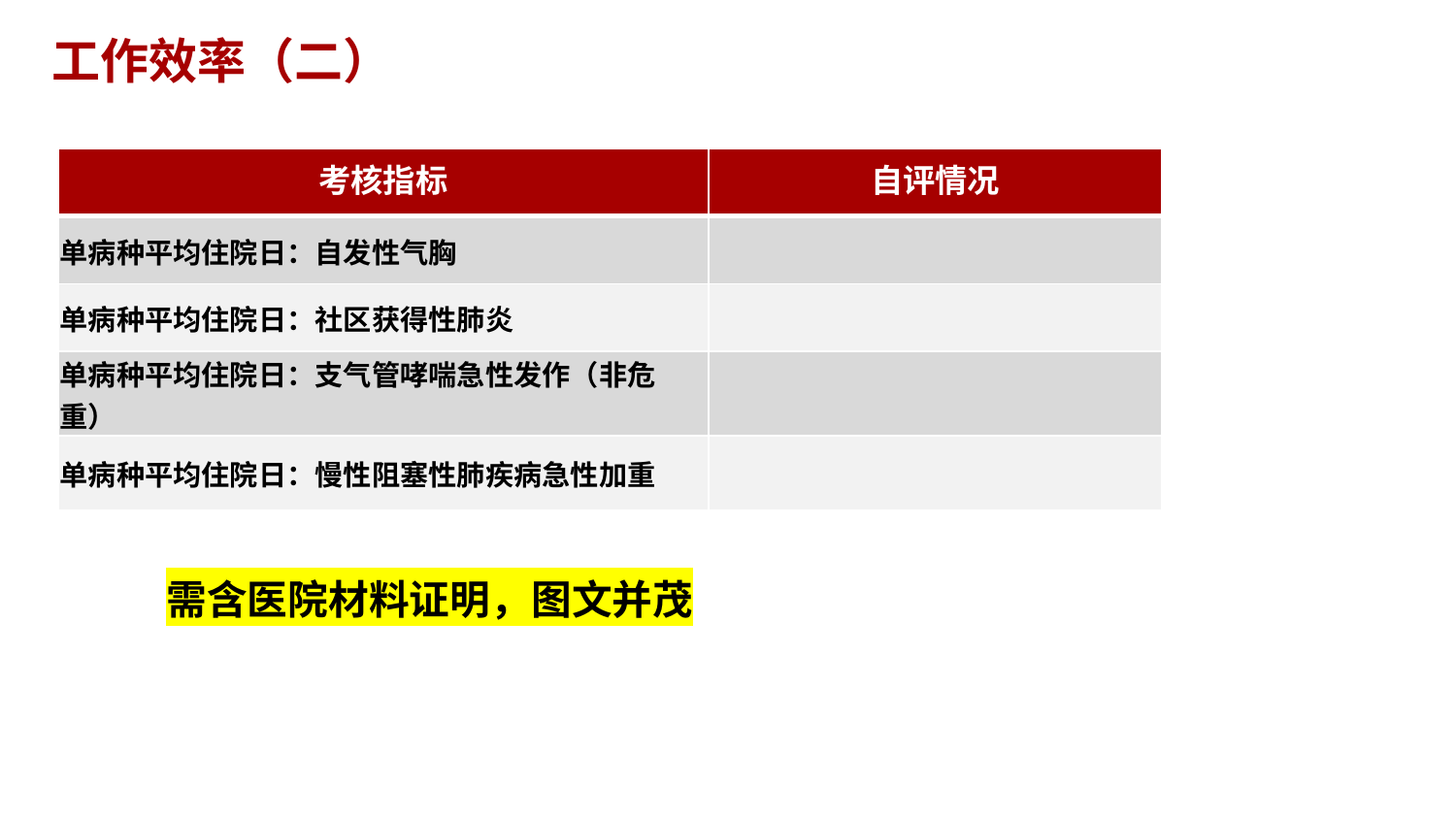

# 工作效率（二）
| 考核指标 | 自评情况 |
| --- | --- |
| 单病种平均住院日：自发性气胸 |  |
| 单病种平均住院日：社区获得性肺炎 |  |
| 单病种平均住院日：支气管哮喘急性发作（非危重） |  |
| 单病种平均住院日：慢性阻塞性肺疾病急性加重 |  |
需含医院材料证明，图文并茂